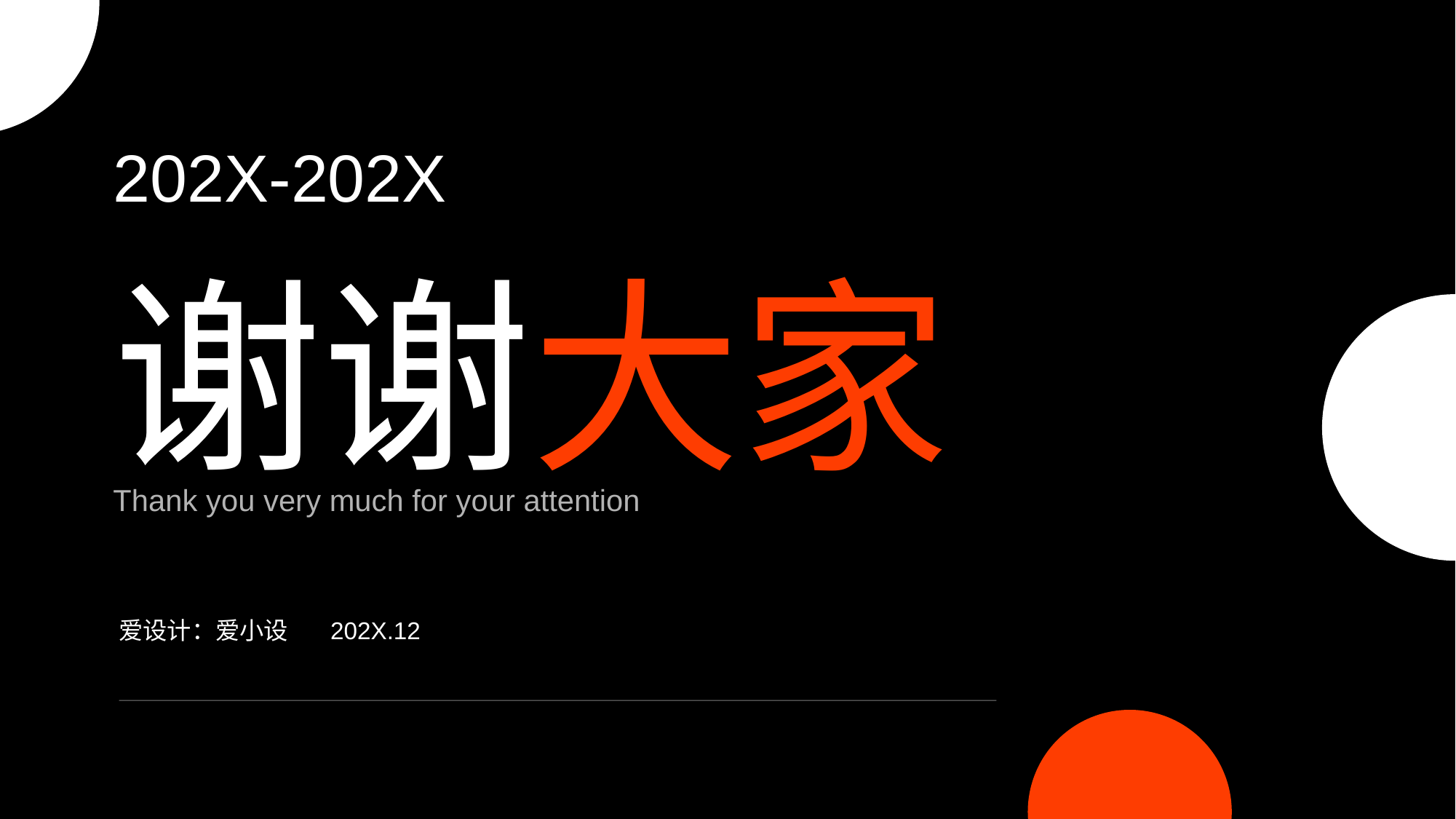

202X-202X
谢谢大家

Thank you very much for your attention
爱设计：爱小设
202X.12